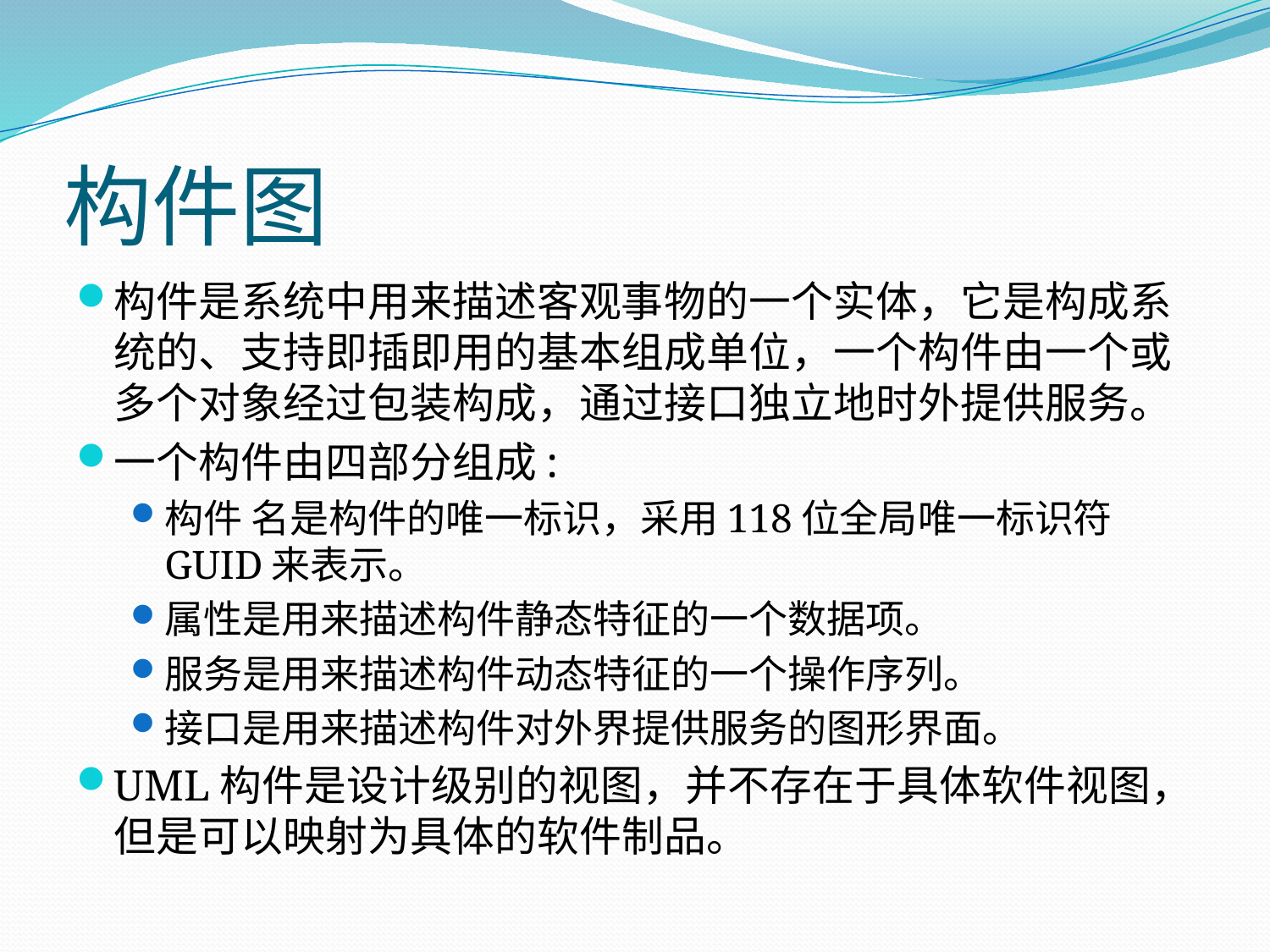

# 构件图
构件是系统中用来描述客观事物的一个实体，它是构成系统的、支持即插即用的基本组成单位，一个构件由一个或多个对象经过包装构成，通过接口独立地时外提供服务。
一个构件由四部分组成:
构件 名是构件的唯一标识，采用118位全局唯一标识符GUID来表示。
属性是用来描述构件静态特征的一个数据项。
服务是用来描述构件动态特征的一个操作序列。
接口是用来描述构件对外界提供服务的图形界面。
UML构件是设计级别的视图，并不存在于具体软件视图，但是可以映射为具体的软件制品。